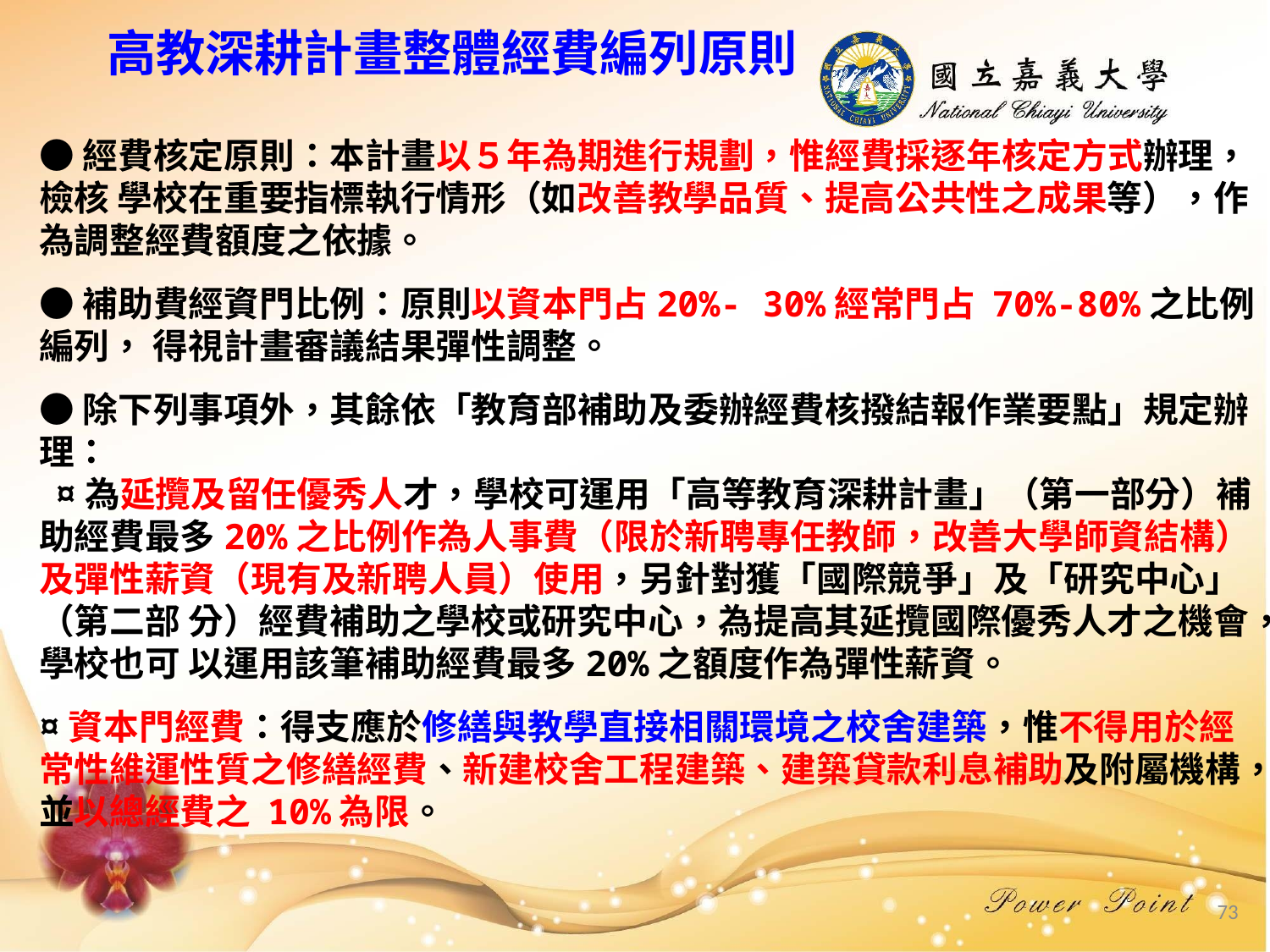

高教深耕計畫整體經費編列原則
●經費核定原則：本計畫以５年為期進行規劃，惟經費採逐年核定方式辦理，檢核 學校在重要指標執行情形（如改善教學品質、提高公共性之成果等），作為調整經費額度之依據。
●補助費經資門比例：原則以資本門占20%- 30%經常門占 70%-80%之比例編列， 得視計畫審議結果彈性調整。
●除下列事項外，其餘依「教育部補助及委辦經費核撥結報作業要點」規定辦理：
 ¤為延攬及留任優秀人才，學校可運用「高等教育深耕計畫」（第一部分）補助經費最多20%之比例作為人事費（限於新聘專任教師，改善大學師資結構）及彈性薪資（現有及新聘人員）使用，另針對獲「國際競爭」及「研究中心」（第二部 分）經費補助之學校或研究中心，為提高其延攬國際優秀人才之機會，學校也可 以運用該筆補助經費最多20%之額度作為彈性薪資。
¤資本門經費：得支應於修繕與教學直接相關環境之校舍建築，惟不得用於經常性維運性質之修繕經費、新建校舍工程建築、建築貸款利息補助及附屬機構，並以總經費之 10%為限。
73